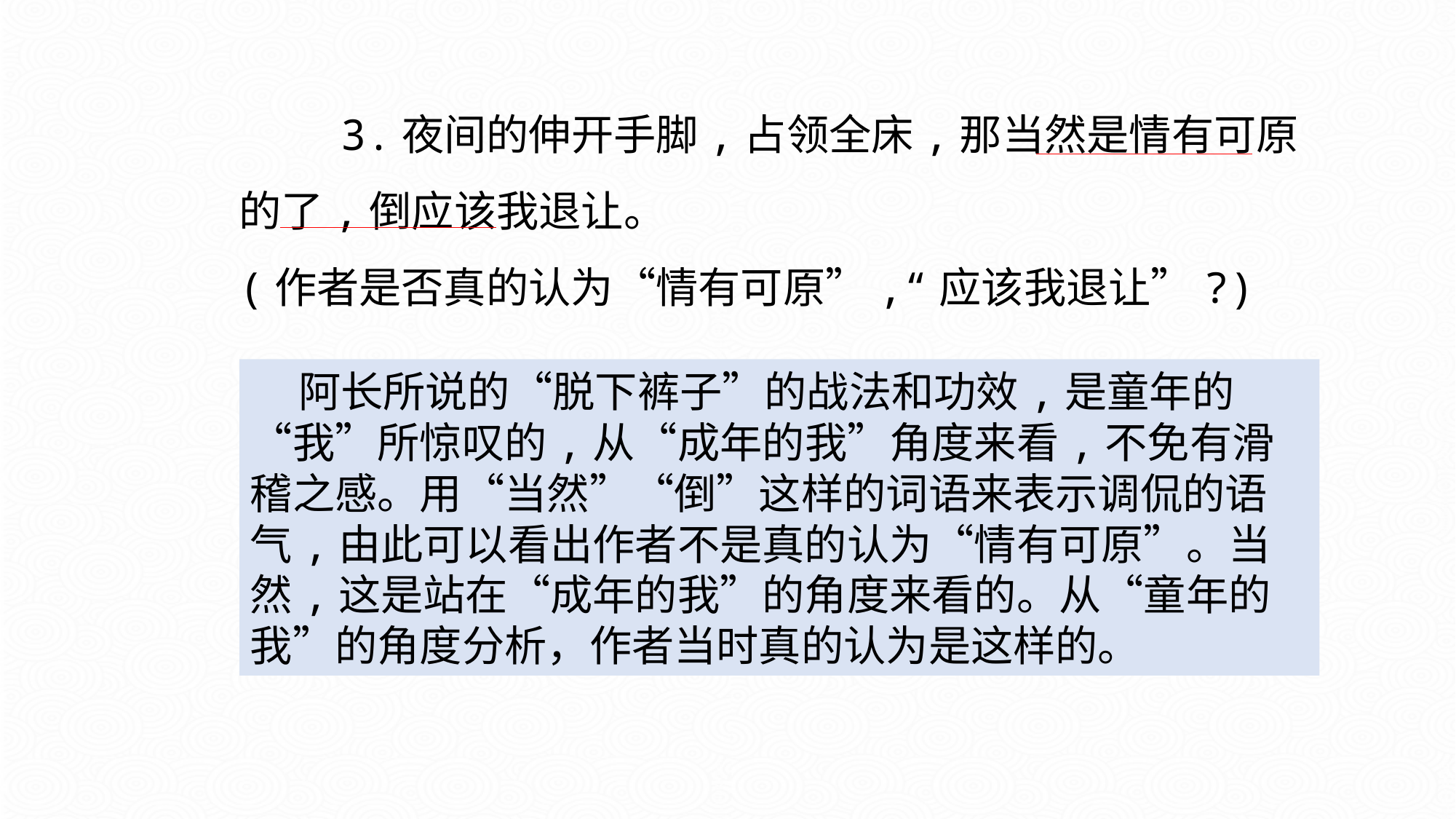

3.夜间的伸开手脚,占领全床,那当然是情有可原的了,倒应该我退让。
(作者是否真的认为“情有可原”,“应该我退让”?)

    阿长所说的“脱下裤子”的战法和功效,是童年的“我”所惊叹的,从“成年的我”角度来看,不免有滑稽之感。用“当然”“倒”这样的词语来表示调侃的语气,由此可以看出作者不是真的认为“情有可原”。当然,这是站在“成年的我”的角度来看的。从“童年的我”的角度分析，作者当时真的认为是这样的。